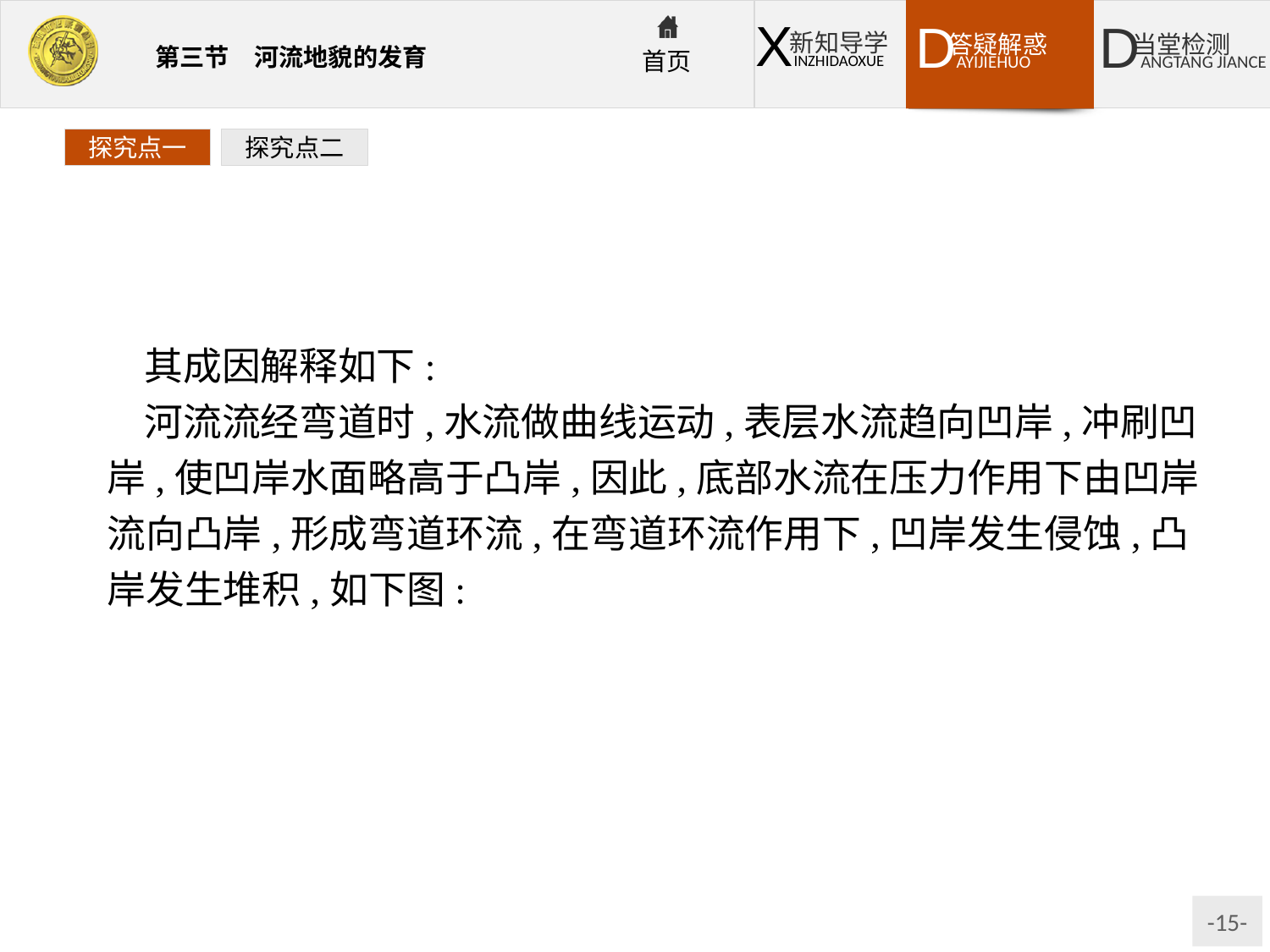

探究点一
探究点二
其成因解释如下:
河流流经弯道时,水流做曲线运动,表层水流趋向凹岸,冲刷凹岸,使凹岸水面略高于凸岸,因此,底部水流在压力作用下由凹岸流向凸岸,形成弯道环流,在弯道环流作用下,凹岸发生侵蚀,凸岸发生堆积,如下图: